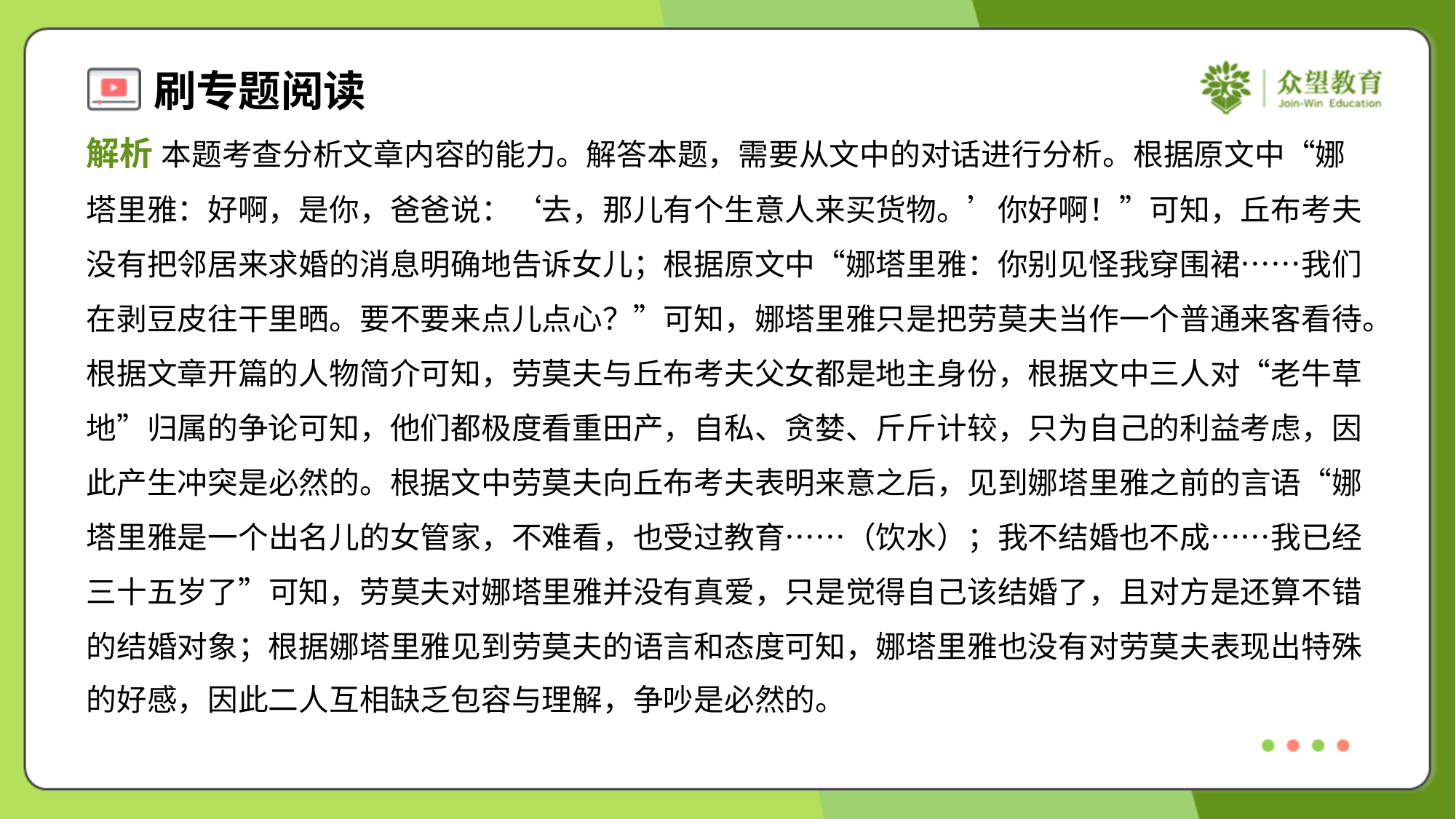

解析 本题考查分析文章内容的能力。解答本题，需要从文中的对话进行分析。根据原文中“娜
塔里雅：好啊，是你，爸爸说：‘去，那儿有个生意人来买货物。’你好啊！”可知，丘布考夫
没有把邻居来求婚的消息明确地告诉女儿；根据原文中“娜塔里雅：你别见怪我穿围裙……我们
在剥豆皮往干里晒。要不要来点儿点心？”可知，娜塔里雅只是把劳莫夫当作一个普通来客看待。
根据文章开篇的人物简介可知，劳莫夫与丘布考夫父女都是地主身份，根据文中三人对“老牛草
地”归属的争论可知，他们都极度看重田产，自私、贪婪、斤斤计较，只为自己的利益考虑，因
此产生冲突是必然的。根据文中劳莫夫向丘布考夫表明来意之后，见到娜塔里雅之前的言语“娜
塔里雅是一个出名儿的女管家，不难看，也受过教育……（饮水）；我不结婚也不成……我已经
三十五岁了”可知，劳莫夫对娜塔里雅并没有真爱，只是觉得自己该结婚了，且对方是还算不错
的结婚对象；根据娜塔里雅见到劳莫夫的语言和态度可知，娜塔里雅也没有对劳莫夫表现出特殊
的好感，因此二人互相缺乏包容与理解，争吵是必然的。